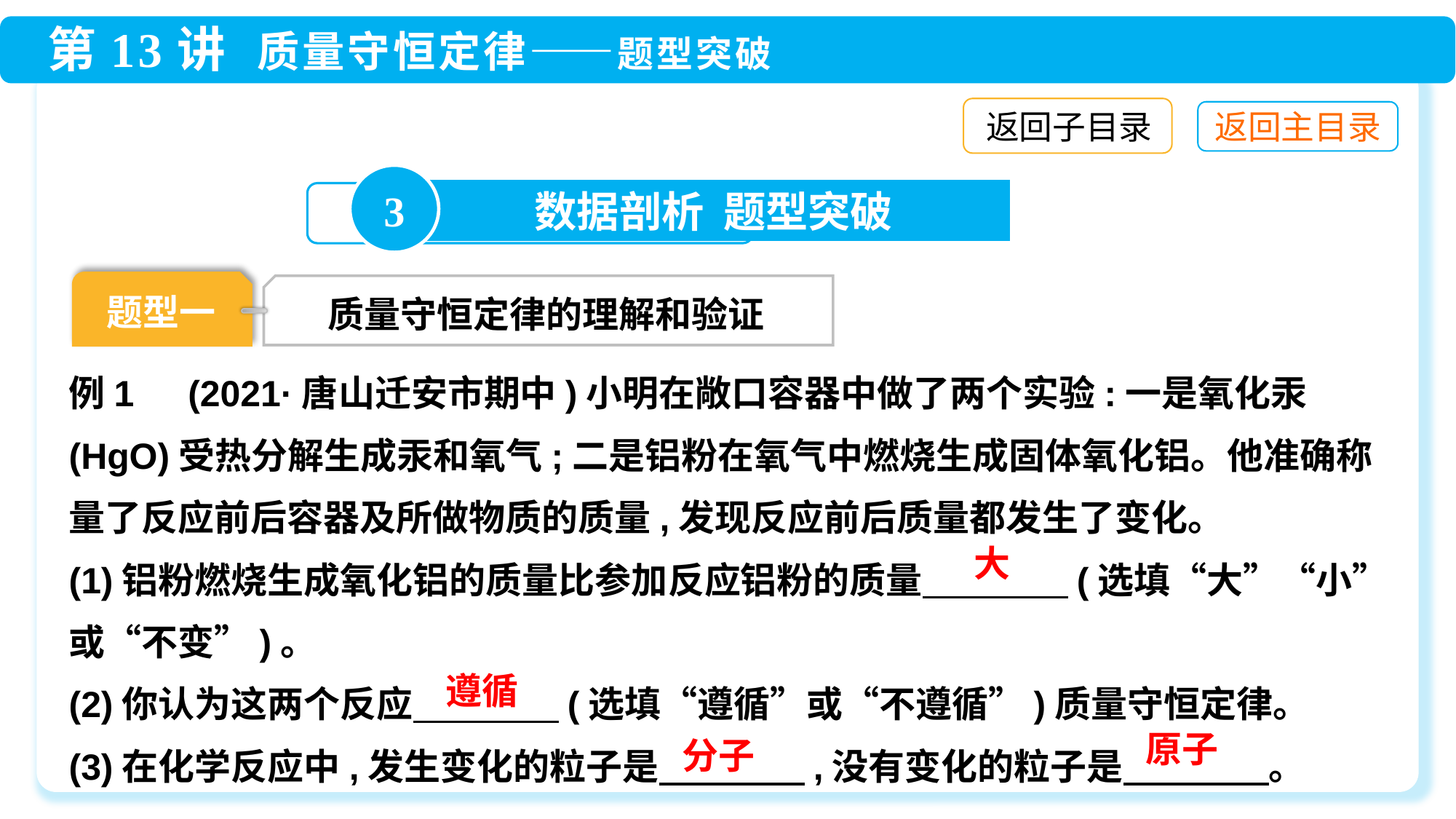

返回子目录

3
数据剖析  题型突破

题型一
质量守恒定律的理解和验证

例1　(2021·唐山迁安市期中)小明在敞口容器中做了两个实验:一是氧化汞(HgO)受热分解生成汞和氧气;二是铝粉在氧气中燃烧生成固体氧化铝。他准确称量了反应前后容器及所做物质的质量,发现反应前后质量都发生了变化。
(1)铝粉燃烧生成氧化铝的质量比参加反应铝粉的质量　　　　(选填“大”“小”或“不变”)。
(2)你认为这两个反应　　　　(选填“遵循”或“不遵循”)质量守恒定律。
(3)在化学反应中,发生变化的粒子是　　　　,没有变化的粒子是　　　　。
大
遵循
原子
分子